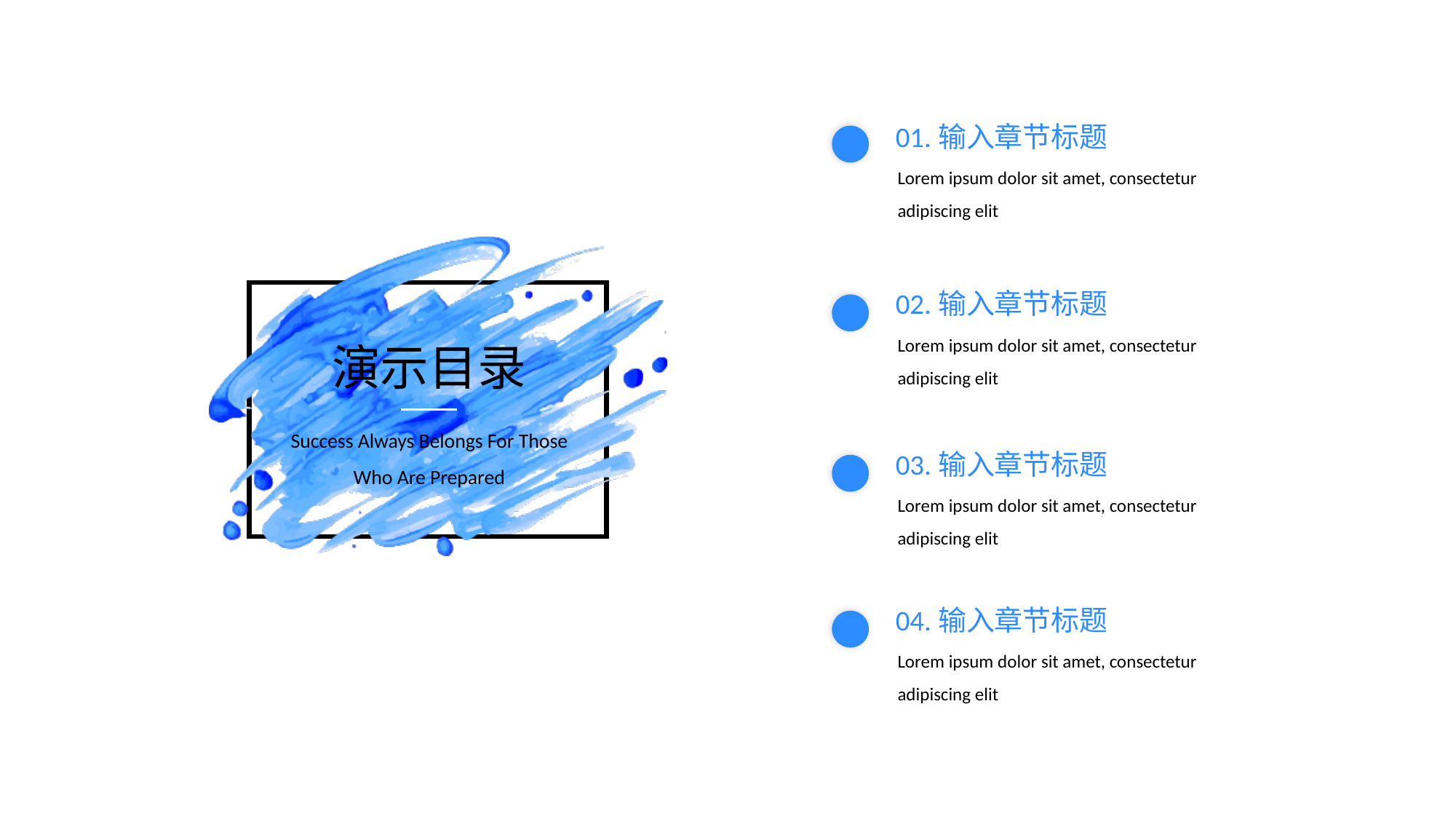

01.输入章节标题

Lorem ipsum dolor sit amet, consectetur adipiscing elit
02.输入章节标题

Lorem ipsum dolor sit amet, consectetur adipiscing elit
演示目录
Success Always Belongs For Those Who Are Prepared
03.输入章节标题

Lorem ipsum dolor sit amet, consectetur adipiscing elit
04.输入章节标题

Lorem ipsum dolor sit amet, consectetur adipiscing elit